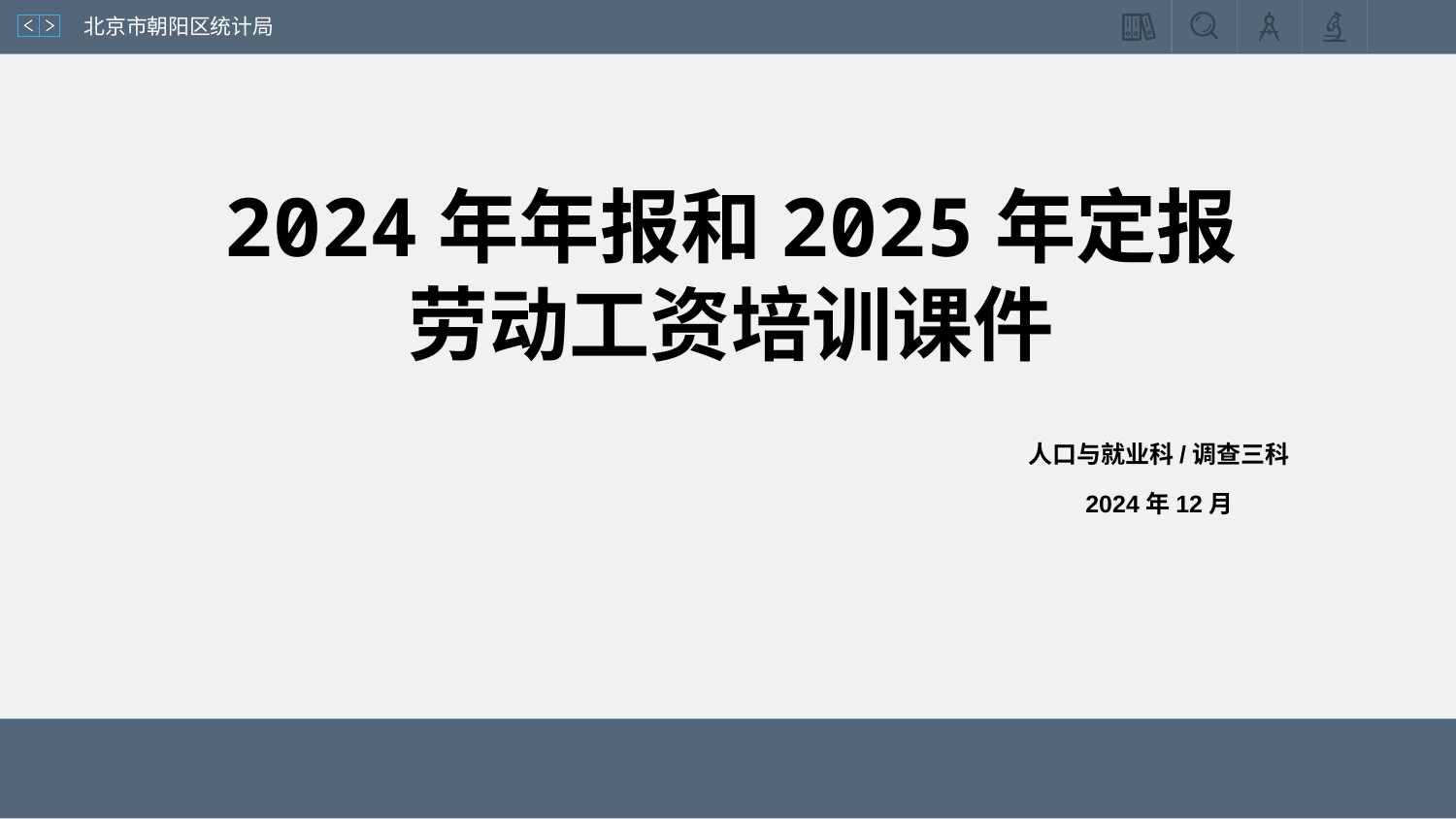

北京市朝阳区统计局

2024年年报和2025年定报
劳动工资培训课件
人口与就业科/调查三科

2024年12月